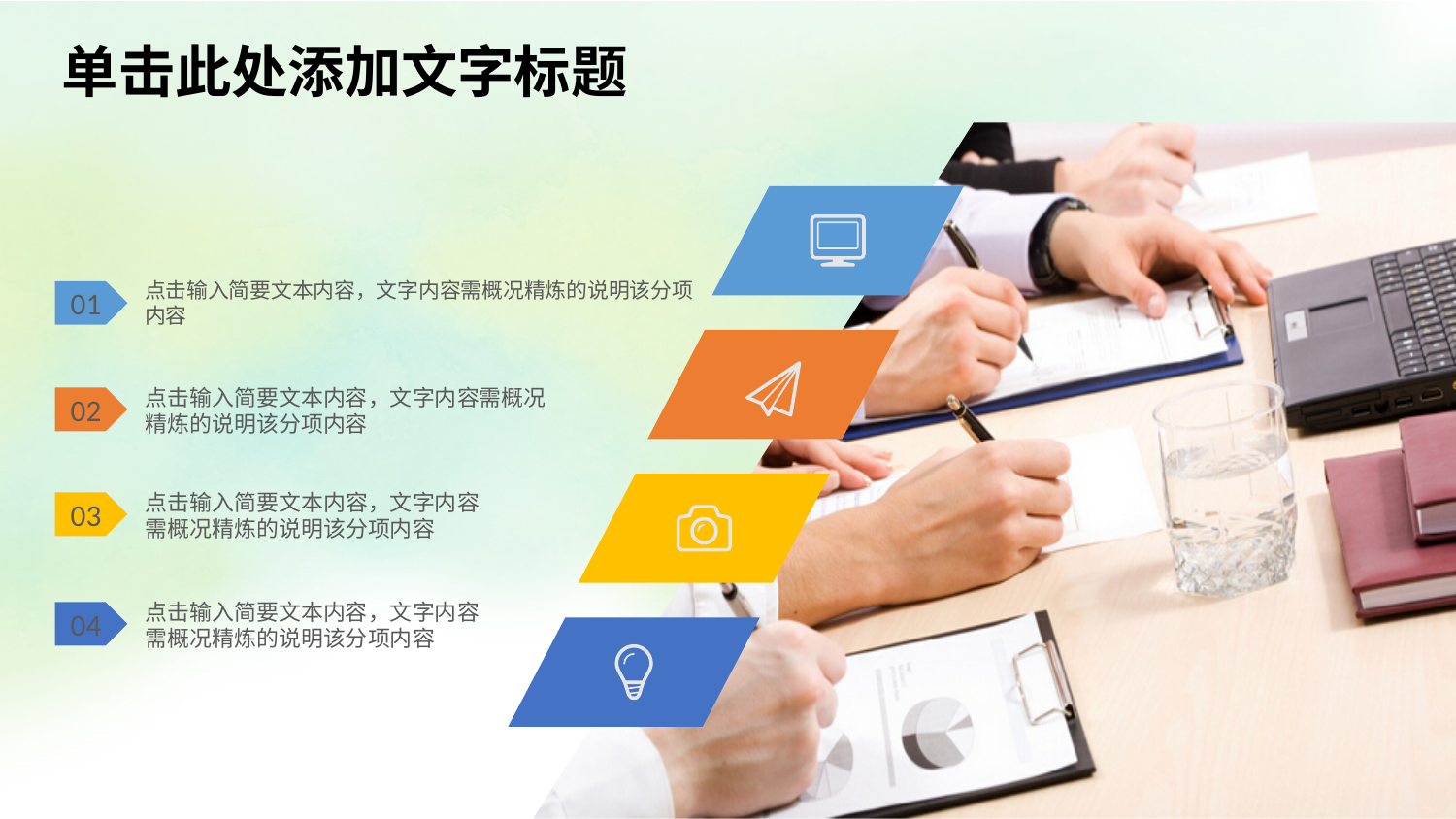

点击输入简要文本内容，文字内容需概况精炼的说明该分项内容
01

点击输入简要文本内容，文字内容需概况精炼的说明该分项内容
02

点击输入简要文本内容，文字内容需概况精炼的说明该分项内容
03
点击输入简要文本内容，文字内容需概况精炼的说明该分项内容
04